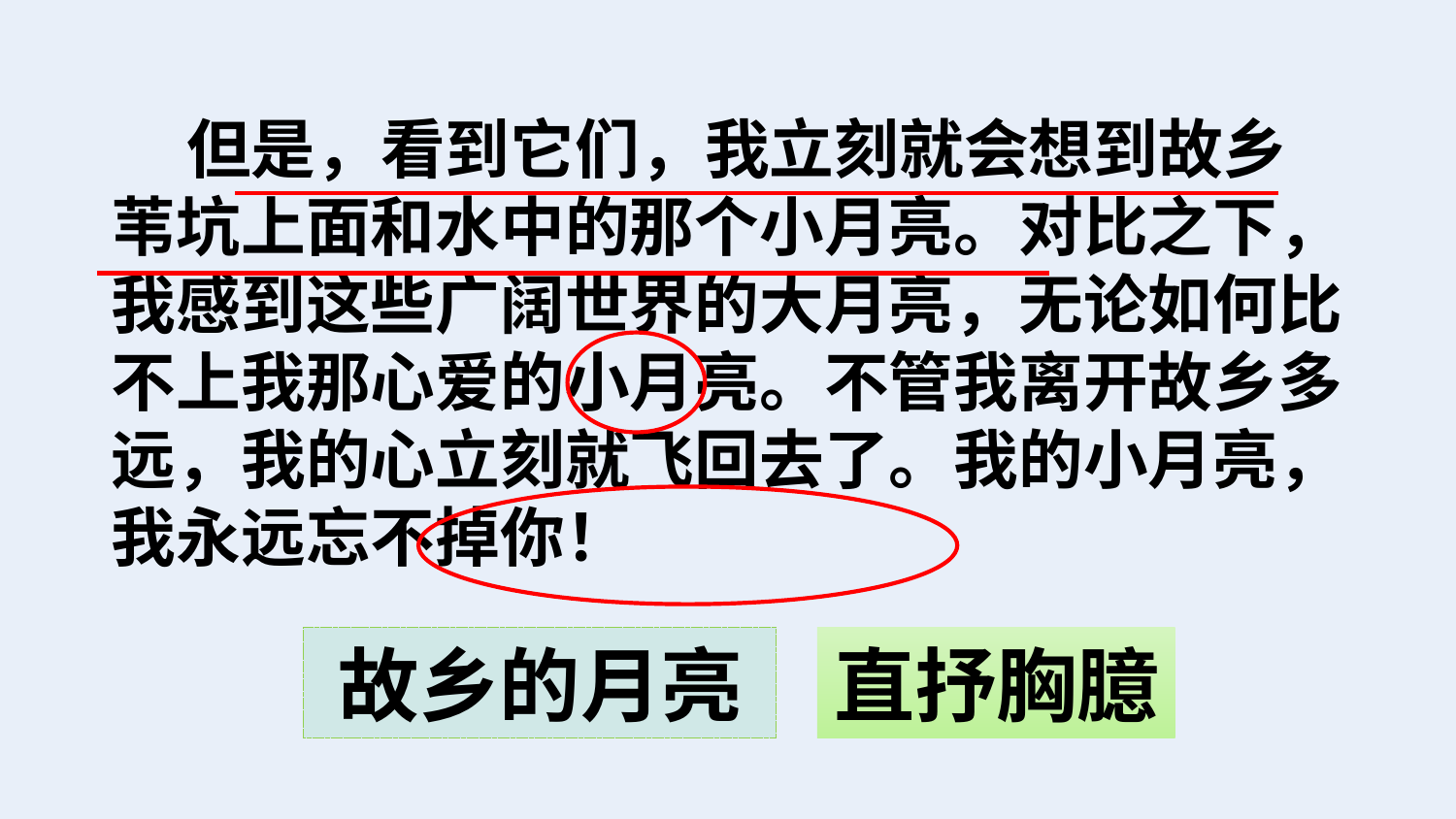

但是，看到它们，我立刻就会想到故乡苇坑上面和水中的那个小月亮。对比之下，我感到这些广阔世界的大月亮，无论如何比不上我那心爱的小月亮。不管我离开故乡多远，我的心立刻就飞回去了。我的小月亮，我永远忘不掉你！

故乡的月亮
直抒胸臆